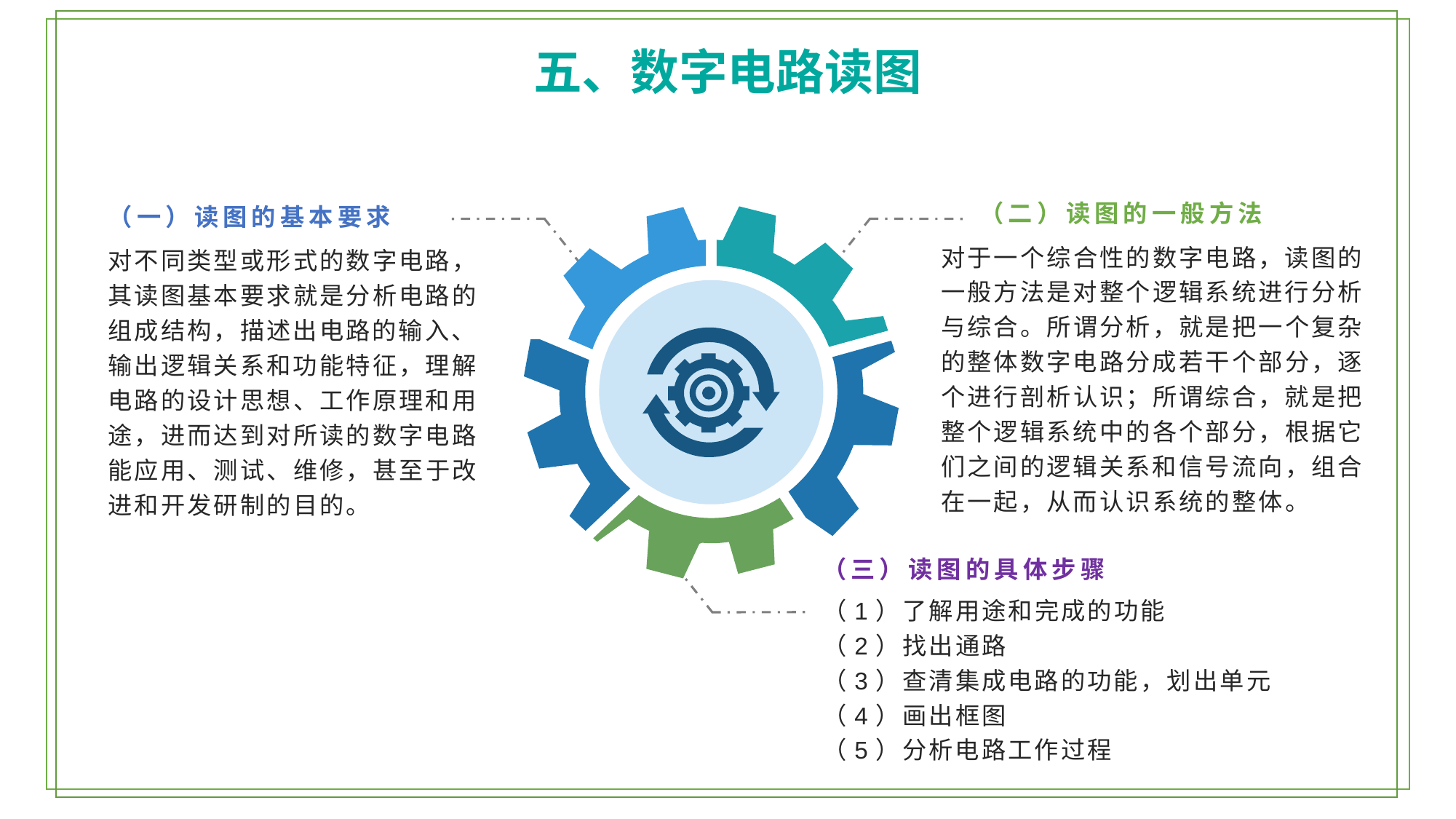

五、数字电路读图
（二）读图的一般方法
（一）读图的基本要求

对于一个综合性的数字电路，读图的一般方法是对整个逻辑系统进行分析与综合。所谓分析，就是把一个复杂的整体数字电路分成若干个部分，逐个进行剖析认识；所谓综合，就是把整个逻辑系统中的各个部分，根据它们之间的逻辑关系和信号流向，组合
在一起，从而认识系统的整体。
对不同类型或形式的数字电路，其读图基本要求就是分析电路的组成结构，描述出电路的输入、输出逻辑关系和功能特征，理解电路的设计思想、工作原理和用途，进而达到对所读的数字电路能应用、测试、维修，甚至于改进和开发研制的目的。

（三）读图的具体步骤
（1）了解用途和完成的功能
（2）找出通路
（3）查清集成电路的功能，划出单元
（4）画出框图
（5）分析电路工作过程